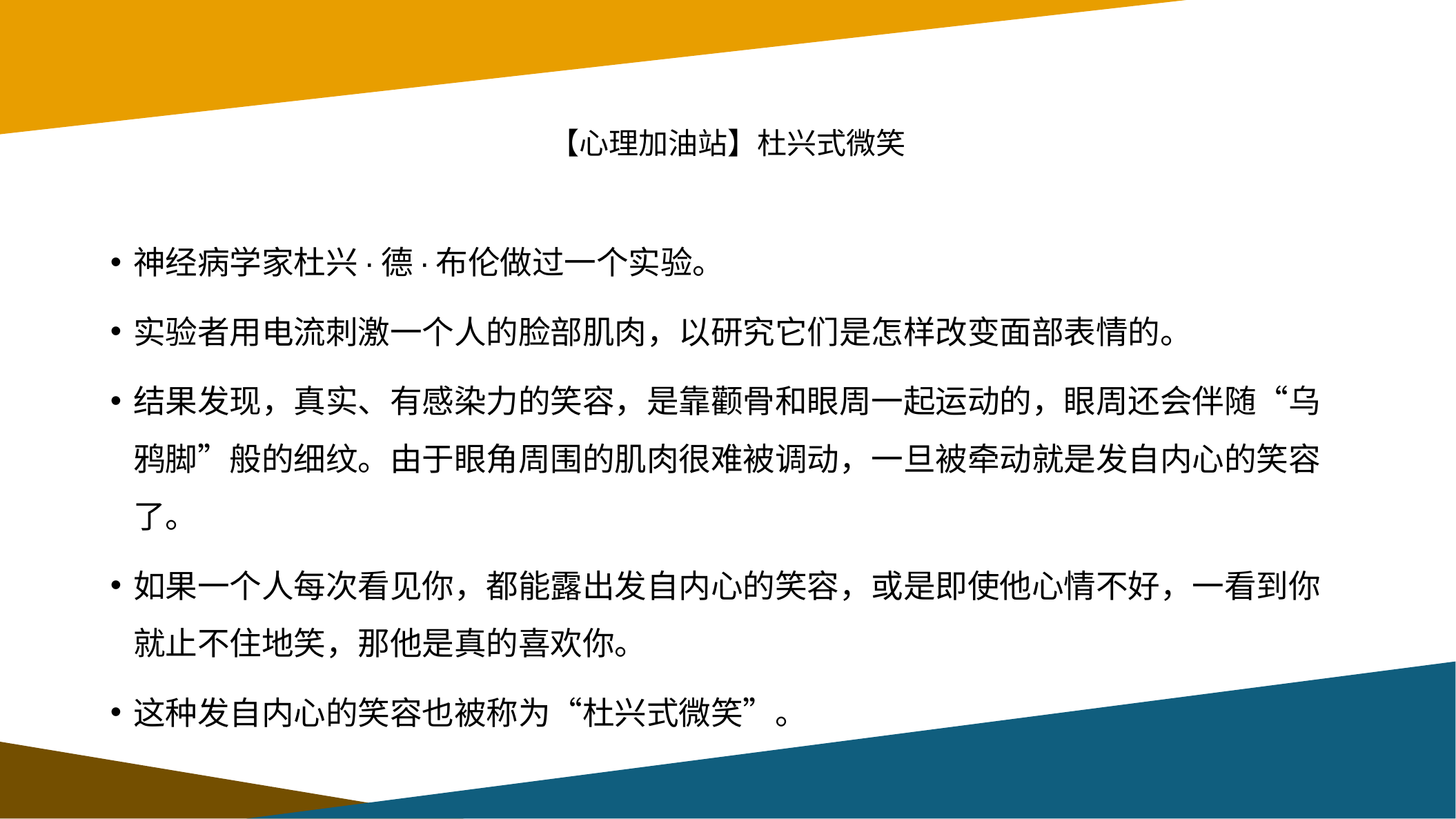

# 【心理加油站】杜兴式微笑
神经病学家杜兴·德·布伦做过一个实验。
实验者用电流刺激一个人的脸部肌肉，以研究它们是怎样改变面部表情的。
结果发现，真实、有感染力的笑容，是靠颧骨和眼周一起运动的，眼周还会伴随“乌鸦脚”般的细纹。由于眼角周围的肌肉很难被调动，一旦被牵动就是发自内心的笑容了。
如果一个人每次看见你，都能露出发自内心的笑容，或是即使他心情不好，一看到你就止不住地笑，那他是真的喜欢你。
这种发自内心的笑容也被称为“杜兴式微笑”。